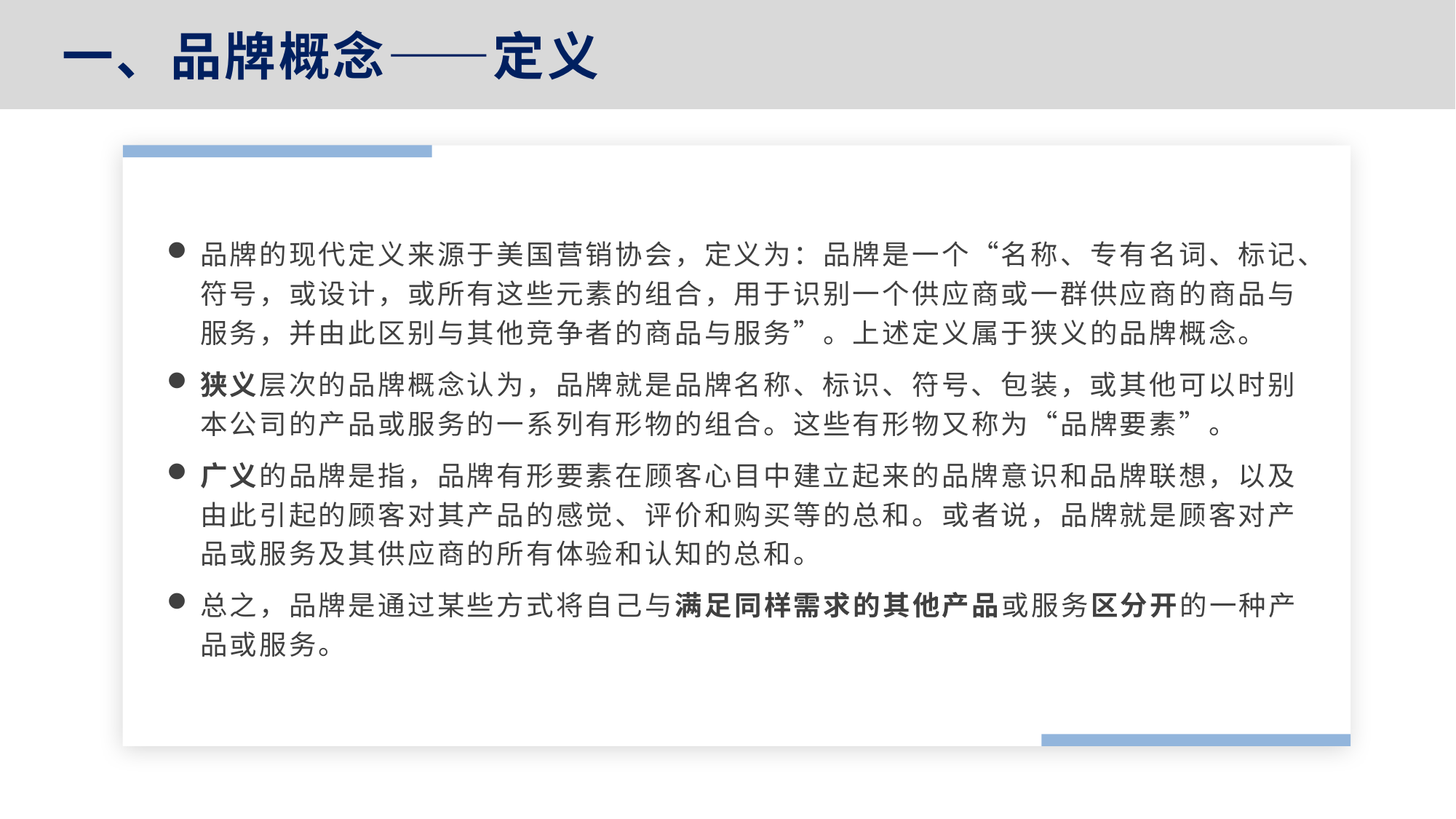

一、品牌概念——定义

品牌的现代定义来源于美国营销协会，定义为：品牌是一个“名称、专有名词、标记、符号，或设计，或所有这些元素的组合，用于识别一个供应商或一群供应商的商品与服务，并由此区别与其他竞争者的商品与服务”。上述定义属于狭义的品牌概念。
狭义层次的品牌概念认为，品牌就是品牌名称、标识、符号、包装，或其他可以时别本公司的产品或服务的一系列有形物的组合。这些有形物又称为“品牌要素”。
广义的品牌是指，品牌有形要素在顾客心目中建立起来的品牌意识和品牌联想，以及由此引起的顾客对其产品的感觉、评价和购买等的总和。或者说，品牌就是顾客对产品或服务及其供应商的所有体验和认知的总和。
总之，品牌是通过某些方式将自己与满足同样需求的其他产品或服务区分开的一种产品或服务。